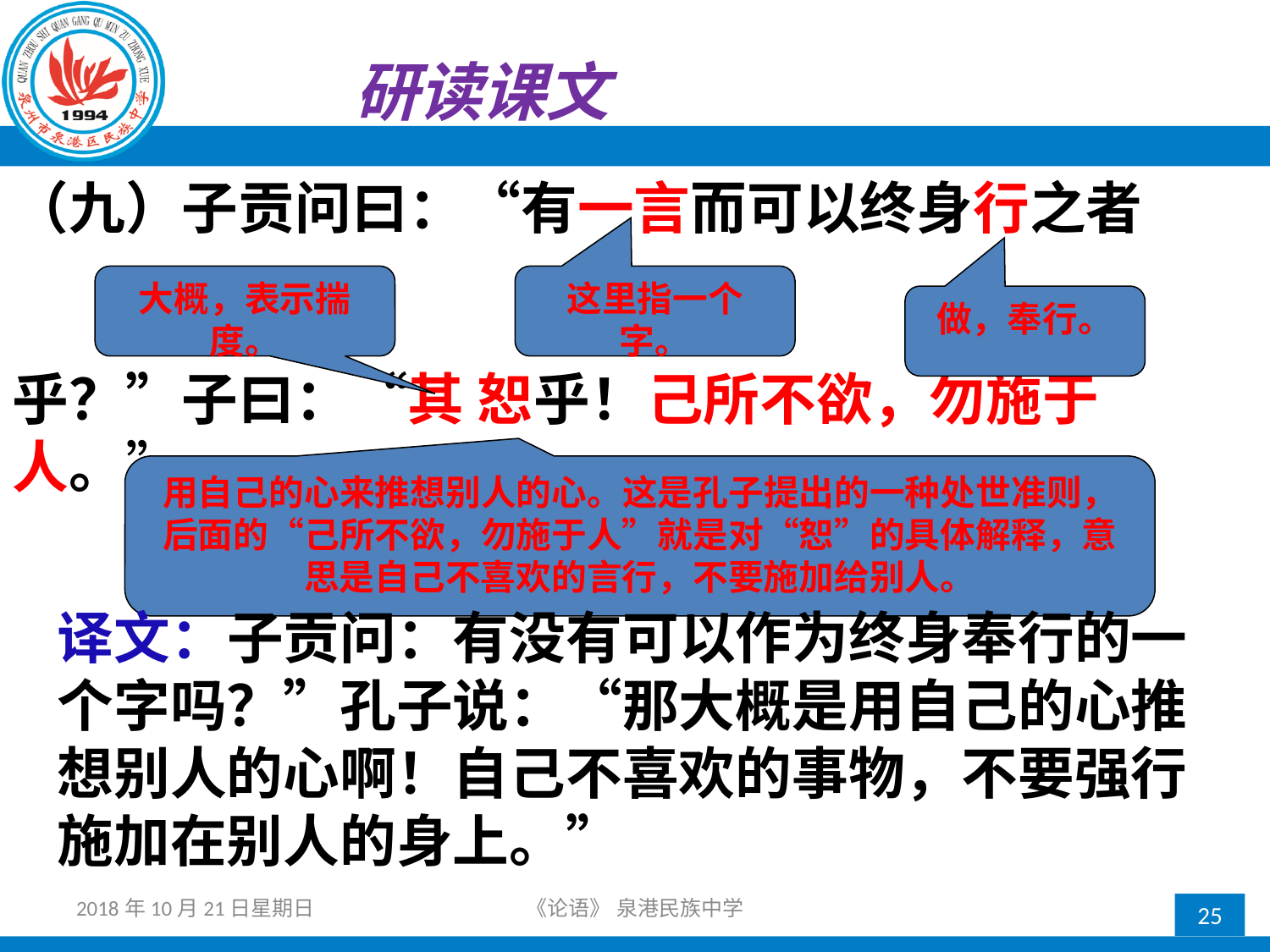

研读课文
（九）子贡问曰：“有一言而可以终身行之者

乎？”子曰：“其 恕乎！己所不欲，勿施于人。”
大概，表示揣度。
这里指一个字。
做，奉行。
用自己的心来推想别人的心。这是孔子提出的一种处世准则，后面的“己所不欲，勿施于人”就是对“恕”的具体解释，意思是自己不喜欢的言行，不要施加给别人。

译文：子贡问：有没有可以作为终身奉行的一个字吗？”孔子说：“那大概是用自己的心推想别人的心啊！自己不喜欢的事物，不要强行施加在别人的身上。”
2018年10月21日星期日
《论语》 泉港民族中学